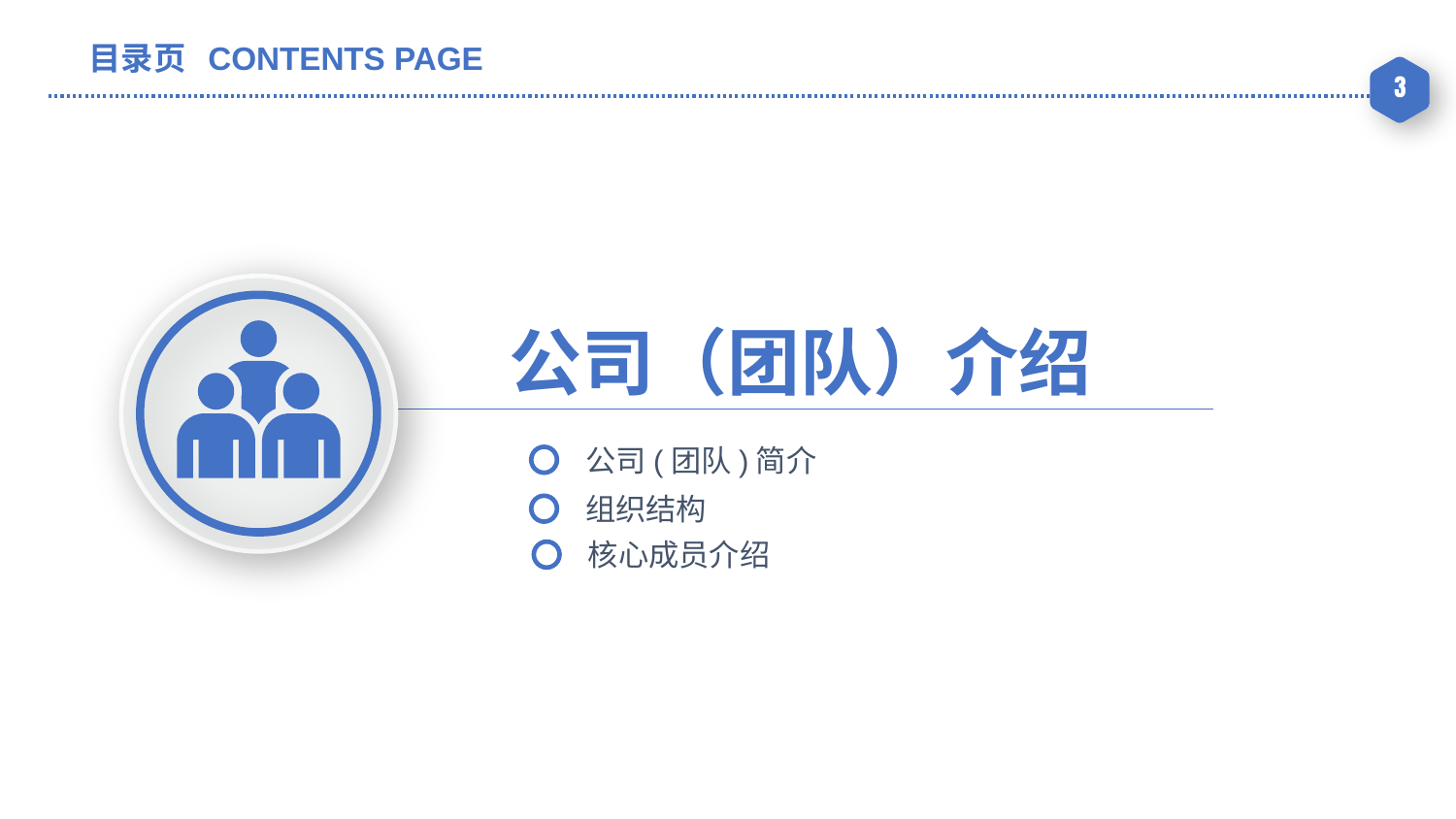

目录页  CONTENTS PAGE

公司（团队）介绍

公司(团队)简介

组织结构

核心成员介绍